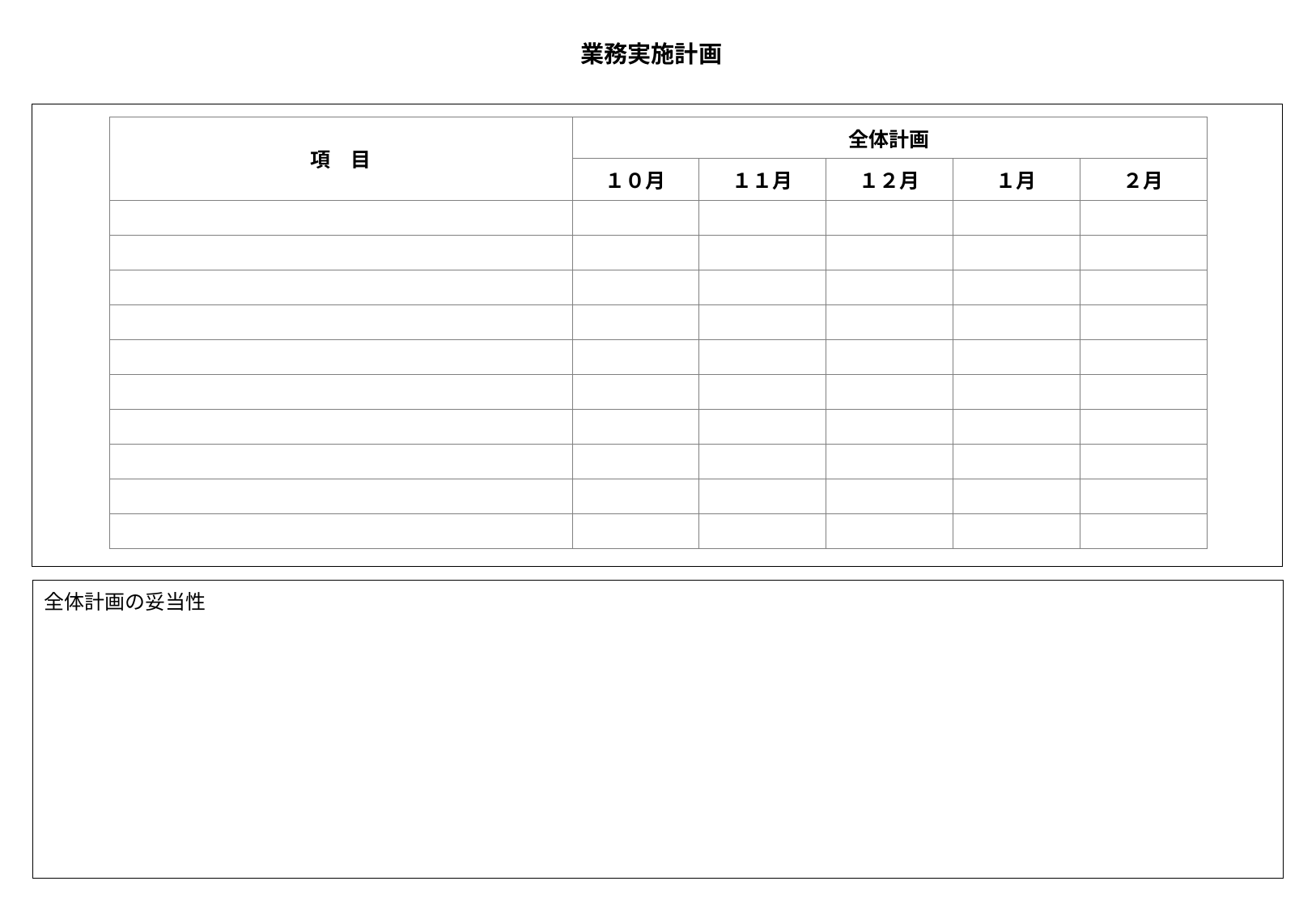

業務実施計画

| 項　目 | 全体計画 |  |  |  |  |
| --- | --- | --- | --- | --- | --- |
|  | １０月 | １１月 | １２月 | １月 | ２月 |
|  |  |  |  |  |  |
|  |  |  |  |  |  |
|  |  |  |  |  |  |
|  |  |  |  |  |  |
|  |  |  |  |  |  |
|  |  |  |  |  |  |
|  |  |  |  |  |  |
|  |  |  |  |  |  |
|  |  |  |  |  |  |
|  |  |  |  |  |  |

全体計画の妥当性